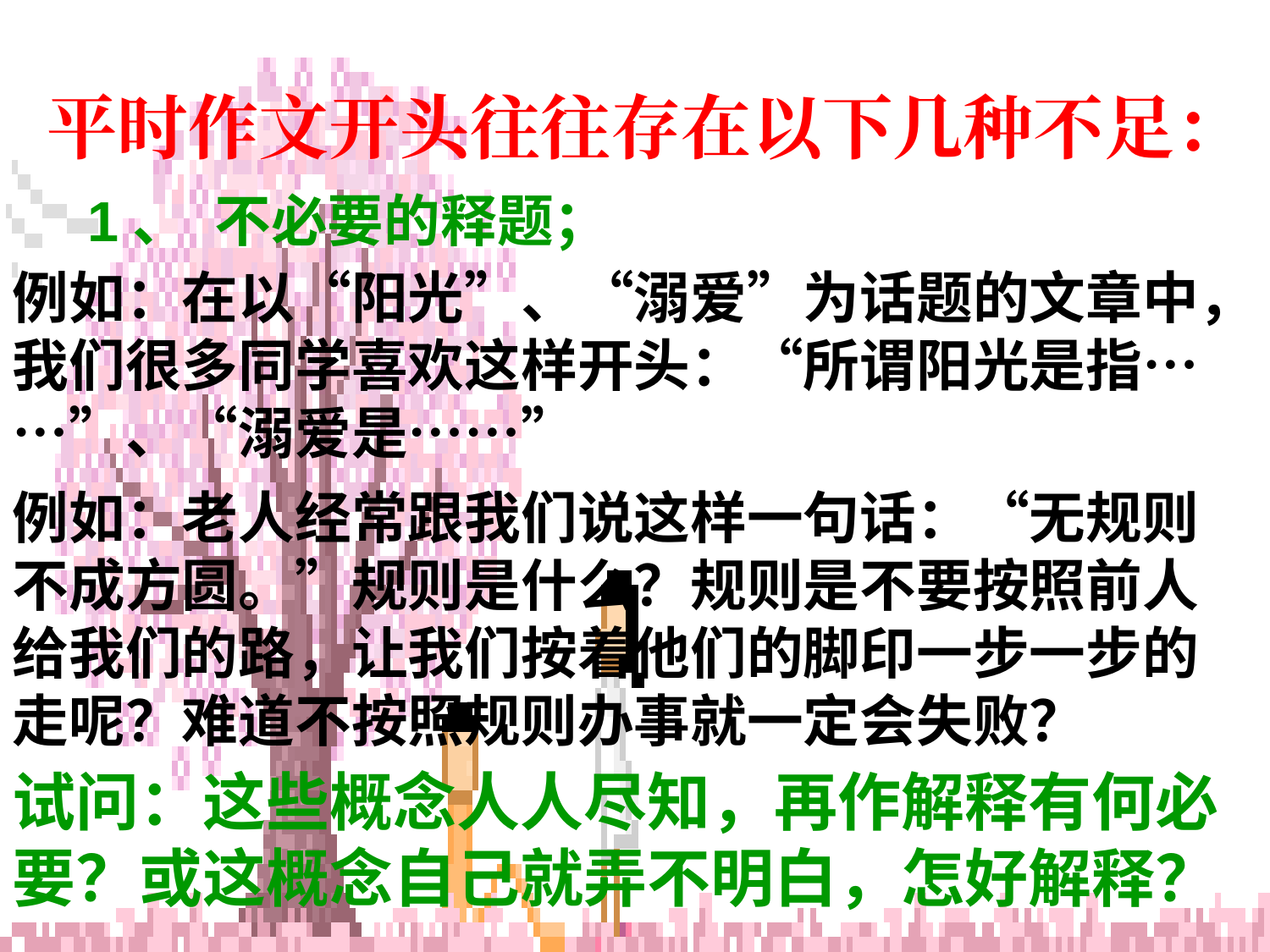

# 平时作文开头往往存在以下几种不足：
1、  不必要的释题；
例如：在以“阳光”、“溺爱”为话题的文章中，我们很多同学喜欢这样开头：“所谓阳光是指……”、“溺爱是……”
例如：老人经常跟我们说这样一句话：“无规则不成方圆。”规则是什么？规则是不要按照前人给我们的路，让我们按着他们的脚印一步一步的走呢？难道不按照规则办事就一定会失败？
试问：这些概念人人尽知，再作解释有何必要？或这概念自己就弄不明白，怎好解释？